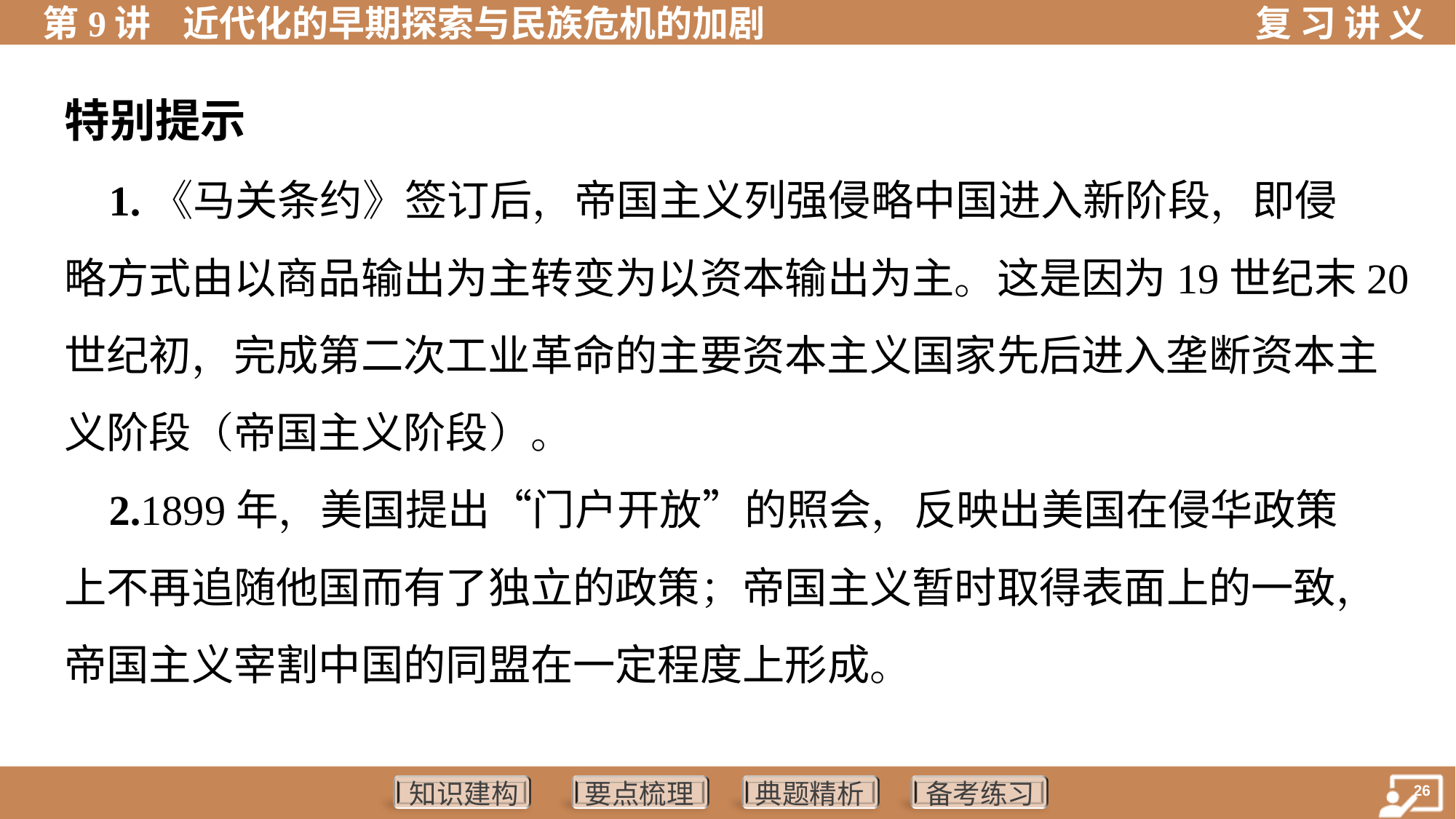

特别提示
    1.《马关条约》签订后，帝国主义列强侵略中国进入新阶段，即侵
略方式由以商品输出为主转变为以资本输出为主。这是因为19世纪末20
世纪初，完成第二次工业革命的主要资本主义国家先后进入垄断资本主
义阶段（帝国主义阶段）。
    2.1899年，美国提出“门户开放”的照会，反映出美国在侵华政策
上不再追随他国而有了独立的政策；帝国主义暂时取得表面上的一致，
帝国主义宰割中国的同盟在一定程度上形成。